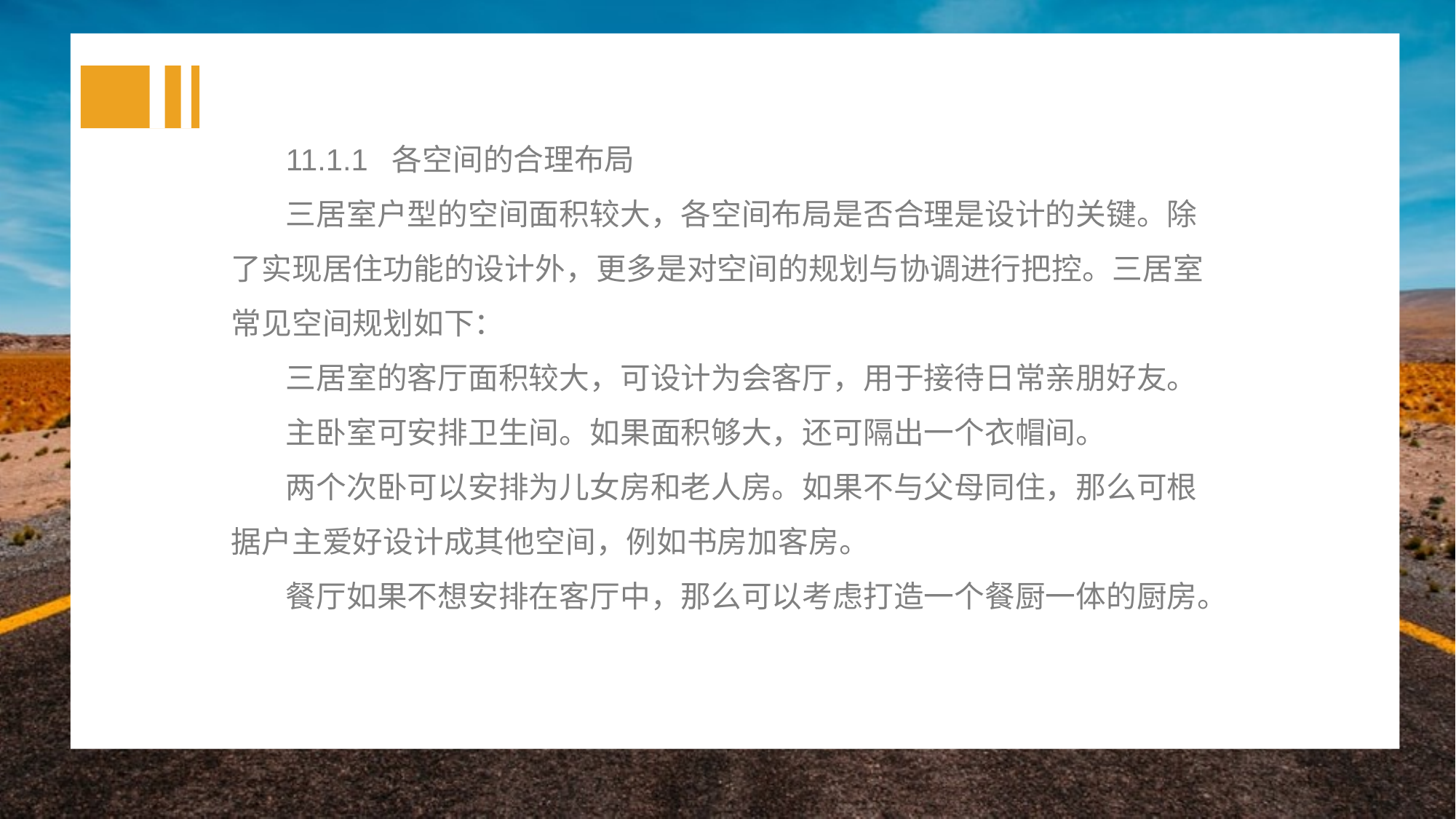

11.1.1  各空间的合理布局
三居室户型的空间面积较大，各空间布局是否合理是设计的关键。除了实现居住功能的设计外，更多是对空间的规划与协调进行把控。三居室常见空间规划如下：
三居室的客厅面积较大，可设计为会客厅，用于接待日常亲朋好友。
主卧室可安排卫生间。如果面积够大，还可隔出一个衣帽间。
两个次卧可以安排为儿女房和老人房。如果不与父母同住，那么可根据户主爱好设计成其他空间，例如书房加客房。
餐厅如果不想安排在客厅中，那么可以考虑打造一个餐厨一体的厨房。